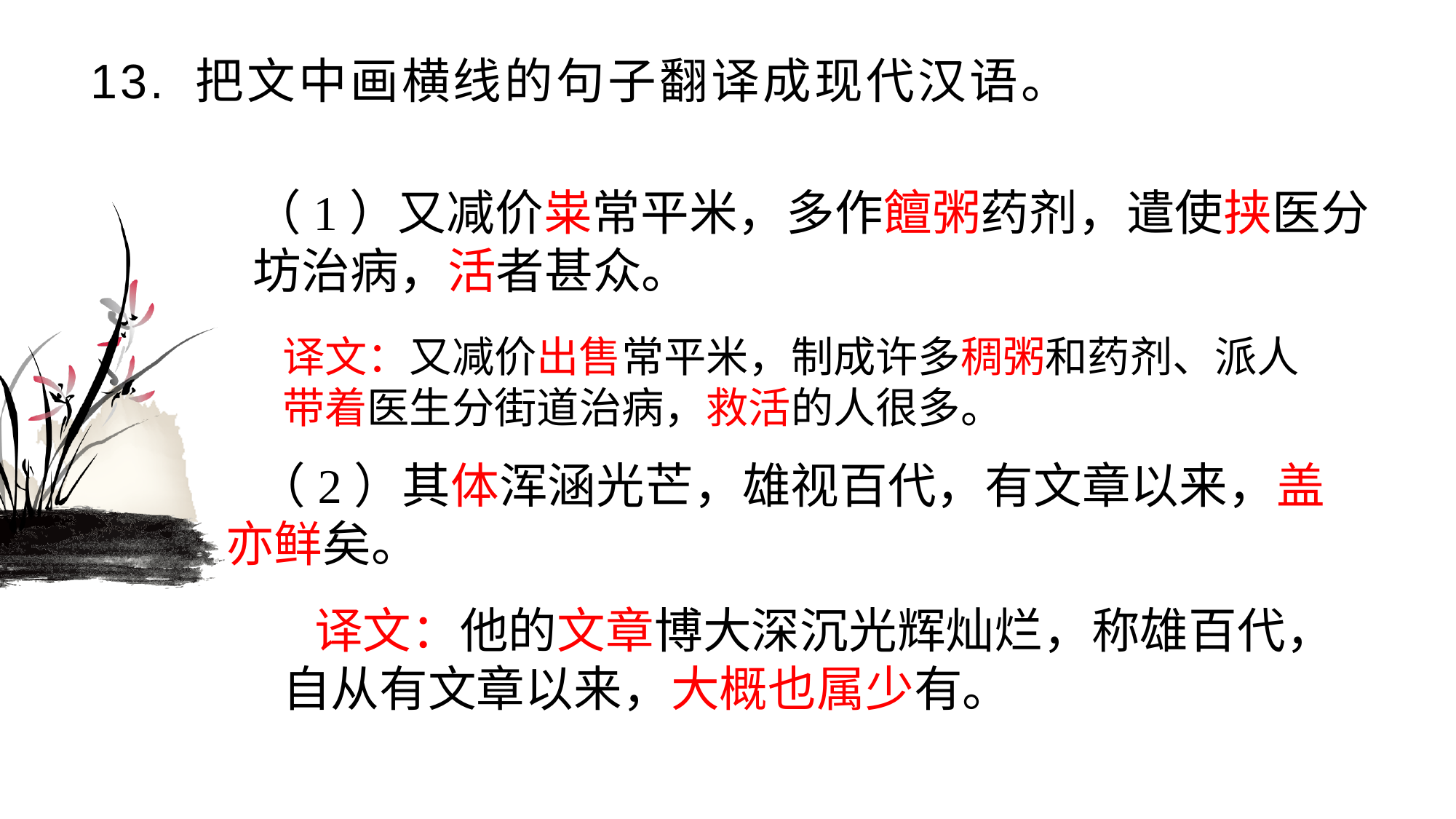

# 13. 把文中画横线的句子翻译成现代汉语。
（1）又减价粜常平米，多作饘粥药剂，遣使挟医分坊治病，活者甚众。
译文：又减价出售常平米，制成许多稠粥和药剂、派人带着医生分街道治病，救活的人很多。
（2）其体浑涵光芒，雄视百代，有文章以来，盖亦鲜矣。
译文：他的文章博大深沉光辉灿烂，称雄百代，自从有文章以来，大概也属少有。